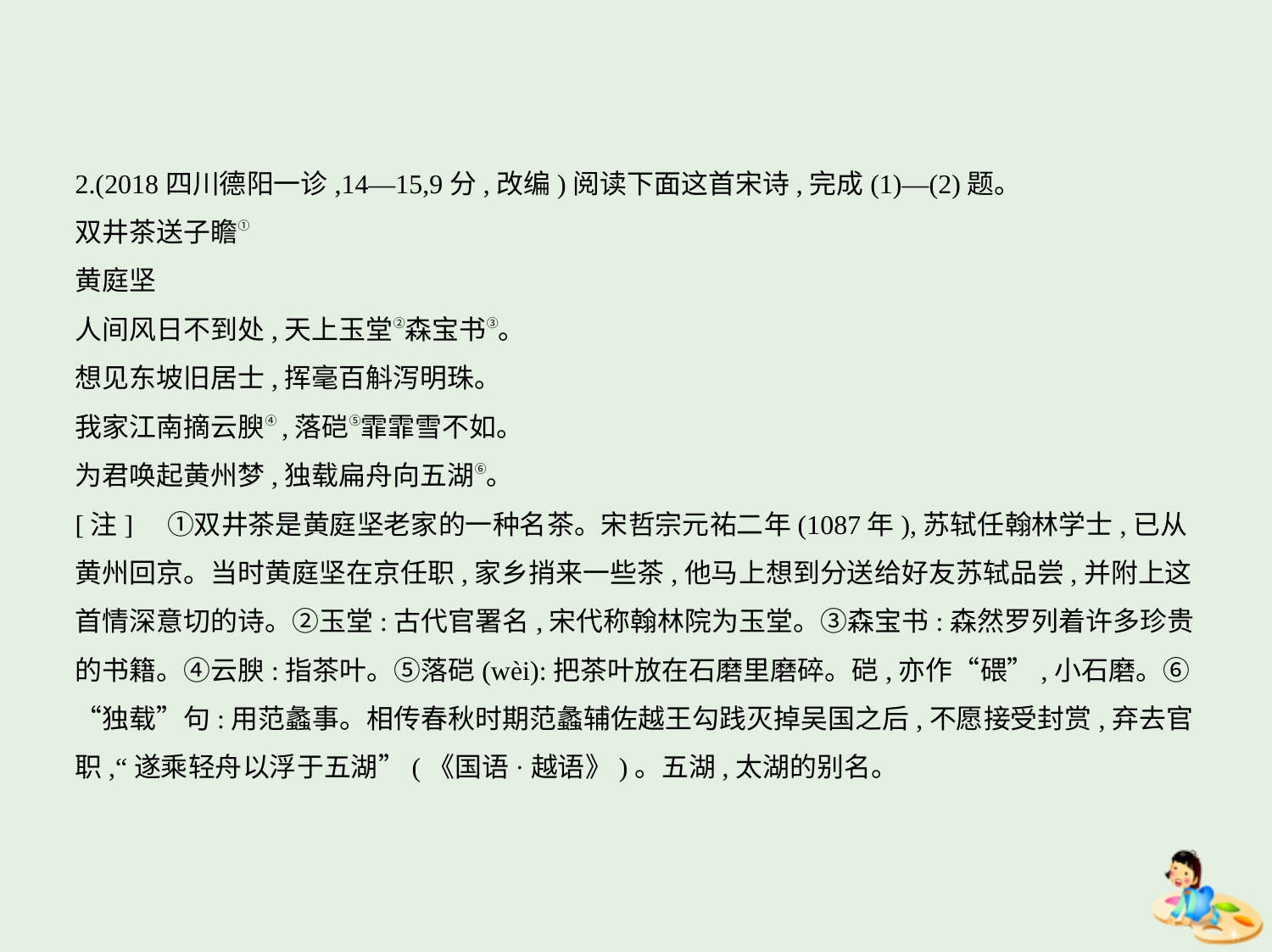

2.(2018四川德阳一诊,14—15,9分,改编)阅读下面这首宋诗,完成(1)—(2)题。
双井茶送子瞻①
黄庭坚
人间风日不到处,天上玉堂②森宝书③。
想见东坡旧居士,挥毫百斛泻明珠。
我家江南摘云腴④,落硙⑤霏霏雪不如。
为君唤起黄州梦,独载扁舟向五湖⑥。
[注]　①双井茶是黄庭坚老家的一种名茶。宋哲宗元祐二年(1087年),苏轼任翰林学士,已从
黄州回京。当时黄庭坚在京任职,家乡捎来一些茶,他马上想到分送给好友苏轼品尝,并附上这
首情深意切的诗。②玉堂:古代官署名,宋代称翰林院为玉堂。③森宝书:森然罗列着许多珍贵
的书籍。④云腴:指茶叶。⑤落硙(wèi):把茶叶放在石磨里磨碎。硙,亦作“碨”,小石磨。⑥
“独载”句:用范蠡事。相传春秋时期范蠡辅佐越王勾践灭掉吴国之后,不愿接受封赏,弃去官
职,“遂乘轻舟以浮于五湖”(《国语·越语》)。五湖,太湖的别名。